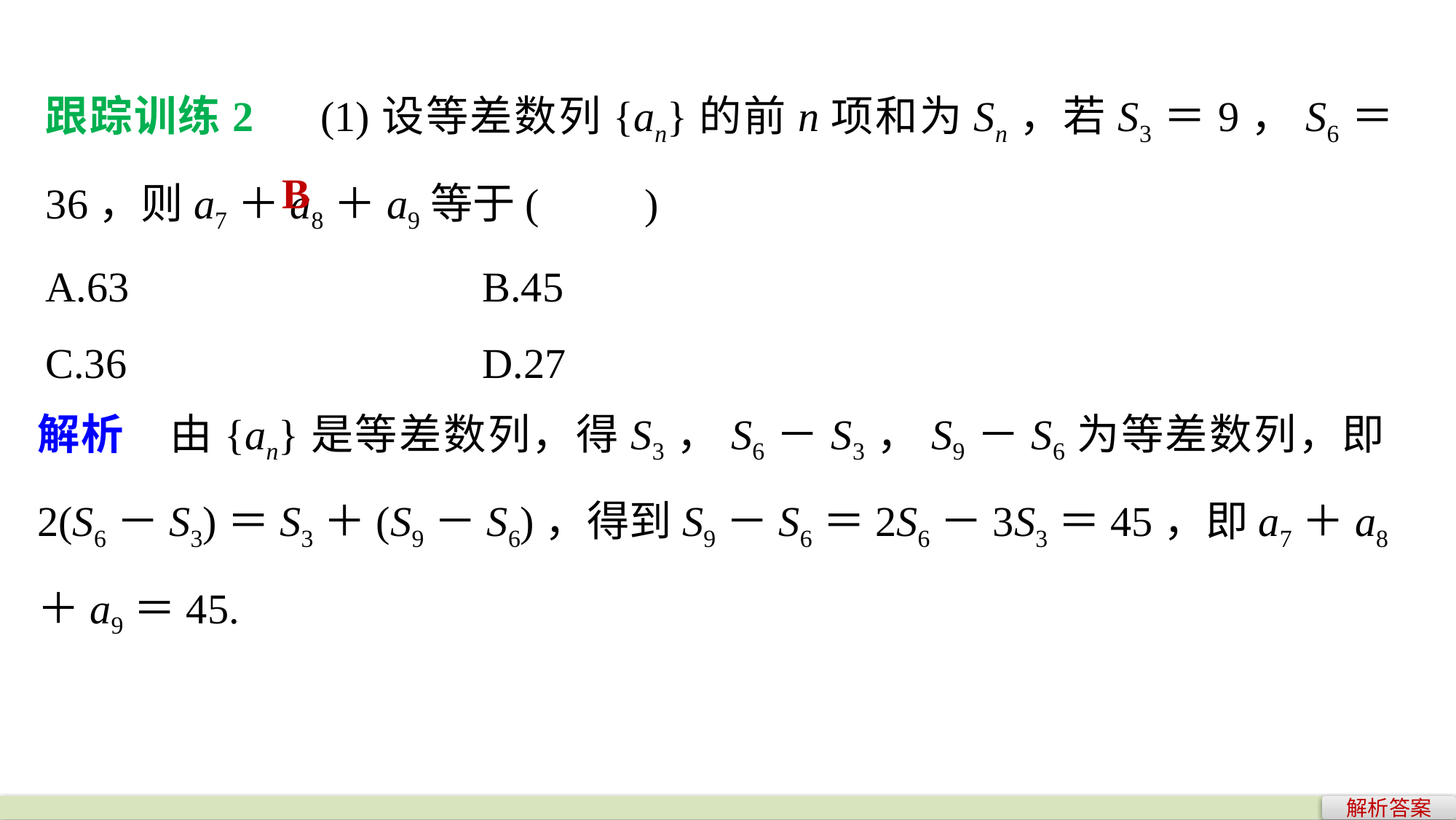

跟踪训练2　(1)设等差数列{an}的前n项和为Sn，若S3＝9，S6＝36，则a7＋a8＋a9等于(　　)
A.63  				B.45
C.36  				D.27
B
解析　由{an}是等差数列，得S3，S6－S3，S9－S6为等差数列，即2(S6－S3)＝S3＋(S9－S6)，得到S9－S6＝2S6－3S3＝45，即a7＋a8＋a9＝45.
解析答案